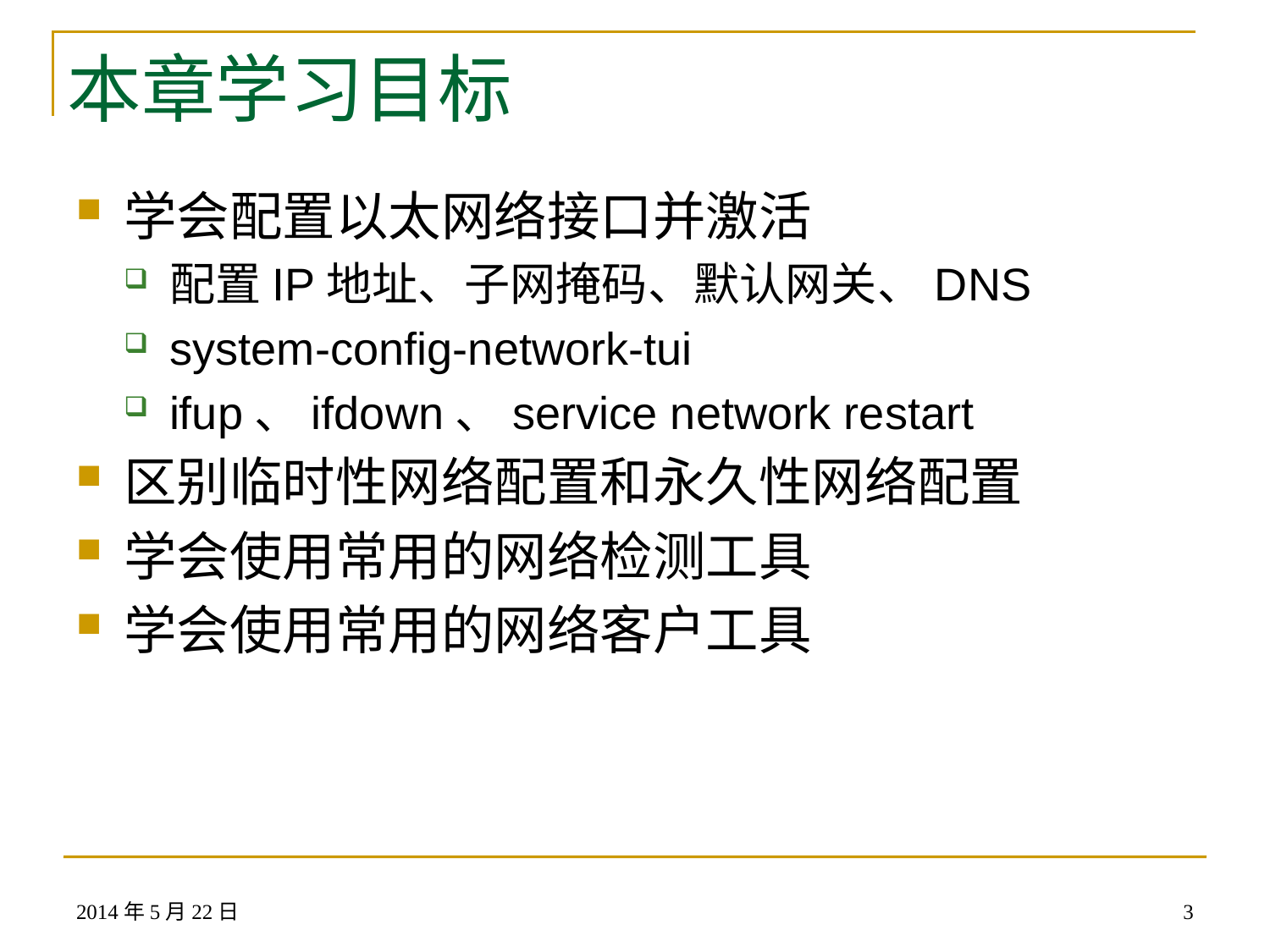

# 本章学习目标
学会配置以太网络接口并激活
配置IP地址、子网掩码、默认网关、DNS
system-config-network-tui
ifup、ifdown、service network restart
区别临时性网络配置和永久性网络配置
学会使用常用的网络检测工具
学会使用常用的网络客户工具
2014年5月22日
3